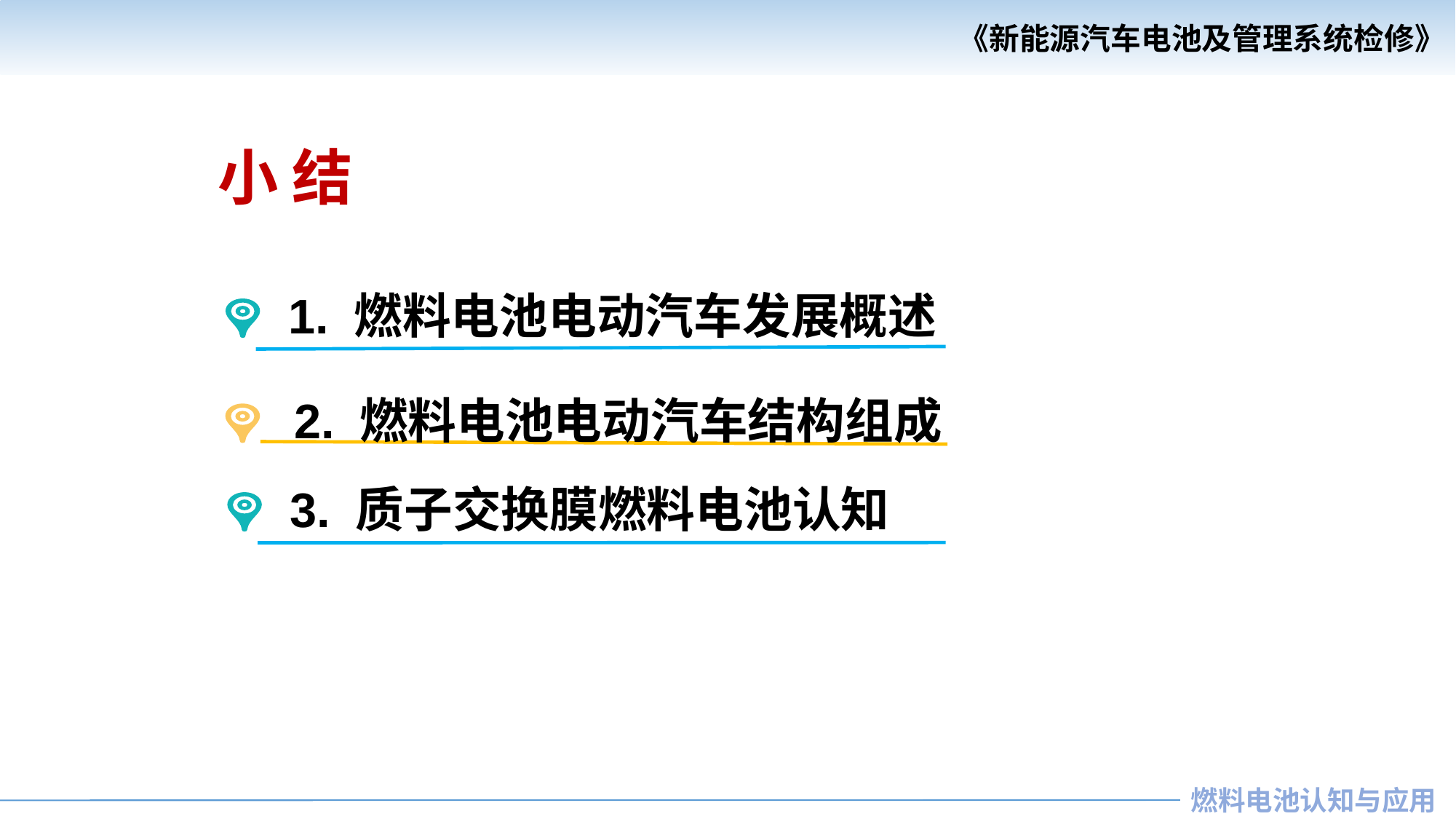

小 结
1. 燃料电池电动汽车发展概述

2. 燃料电池电动汽车结构组成

3. 质子交换膜燃料电池认知